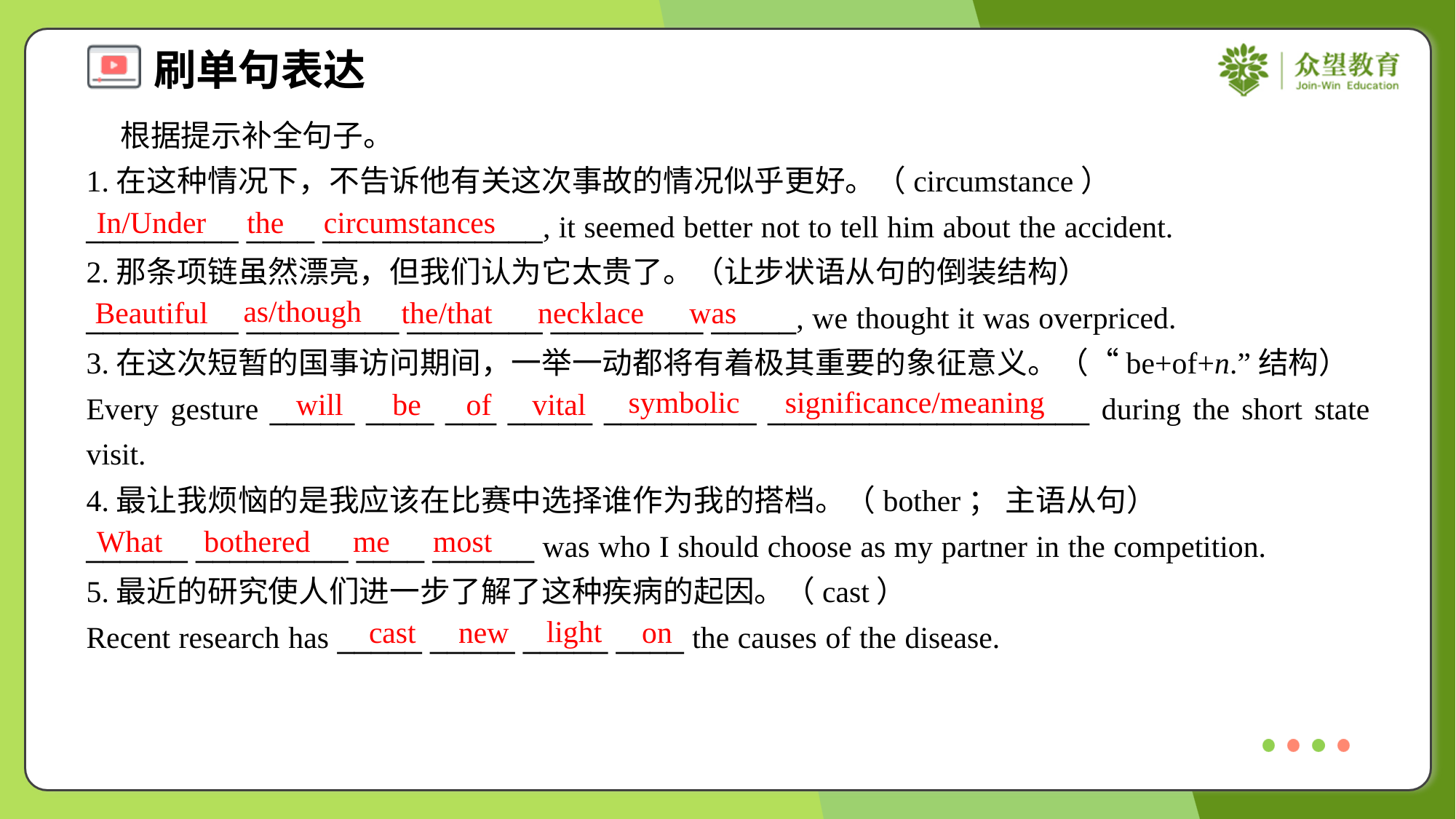

根据提示补全句子。
1.在这种情况下，不告诉他有关这次事故的情况似乎更好。（circumstance）
_________ ____ _____________, it seemed better not to tell him about the accident.
2.那条项链虽然漂亮，但我们认为它太贵了。（让步状语从句的倒装结构）
_________ _________ ________ _________ _____, we thought it was overpriced.
In/Under
the
circumstances
as/though
Beautiful
the/that
necklace
was
3.在这次短暂的国事访问期间，一举一动都将有着极其重要的象征意义。（“be+of+n.”结构）
Every gesture _____ ____ ___ _____ _________ ___________________ during the short state visit.
symbolic
significance/meaning
will
be
of
vital
4.最让我烦恼的是我应该在比赛中选择谁作为我的搭档。（bother； 主语从句）
______ _________ ____ ______ was who I should choose as my partner in the competition.
5.最近的研究使人们进一步了解了这种疾病的起因。（cast）
Recent research has _____ _____ _____ ____ the causes of the disease.
What
bothered
me
most
light
cast
new
on